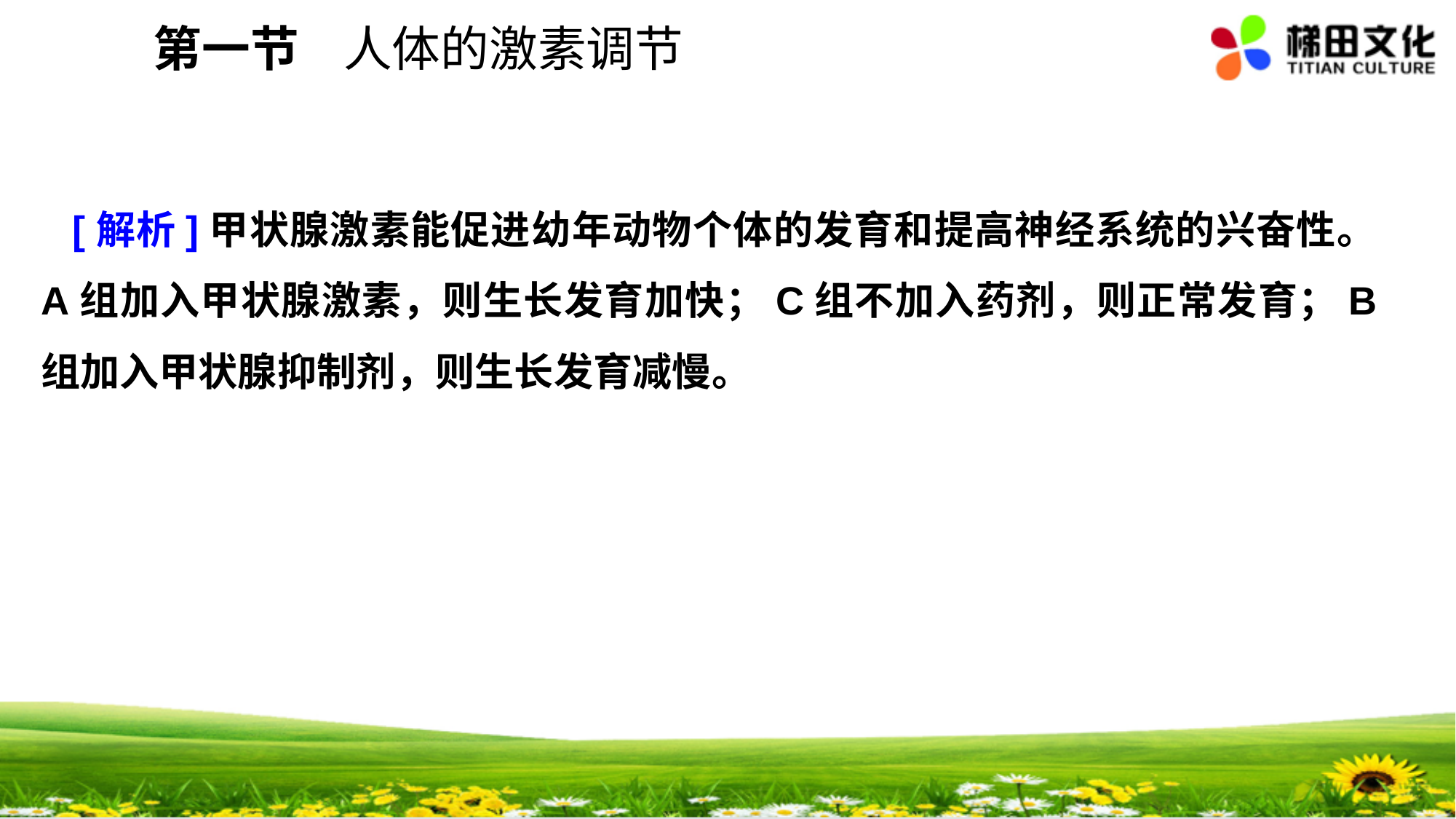

第一节    人体的激素调节
[解析]甲状腺激素能促进幼年动物个体的发育和提高神经系统的兴奋性。A组加入甲状腺激素，则生长发育加快；C组不加入药剂，则正常发育；B组加入甲状腺抑制剂，则生长发育减慢。